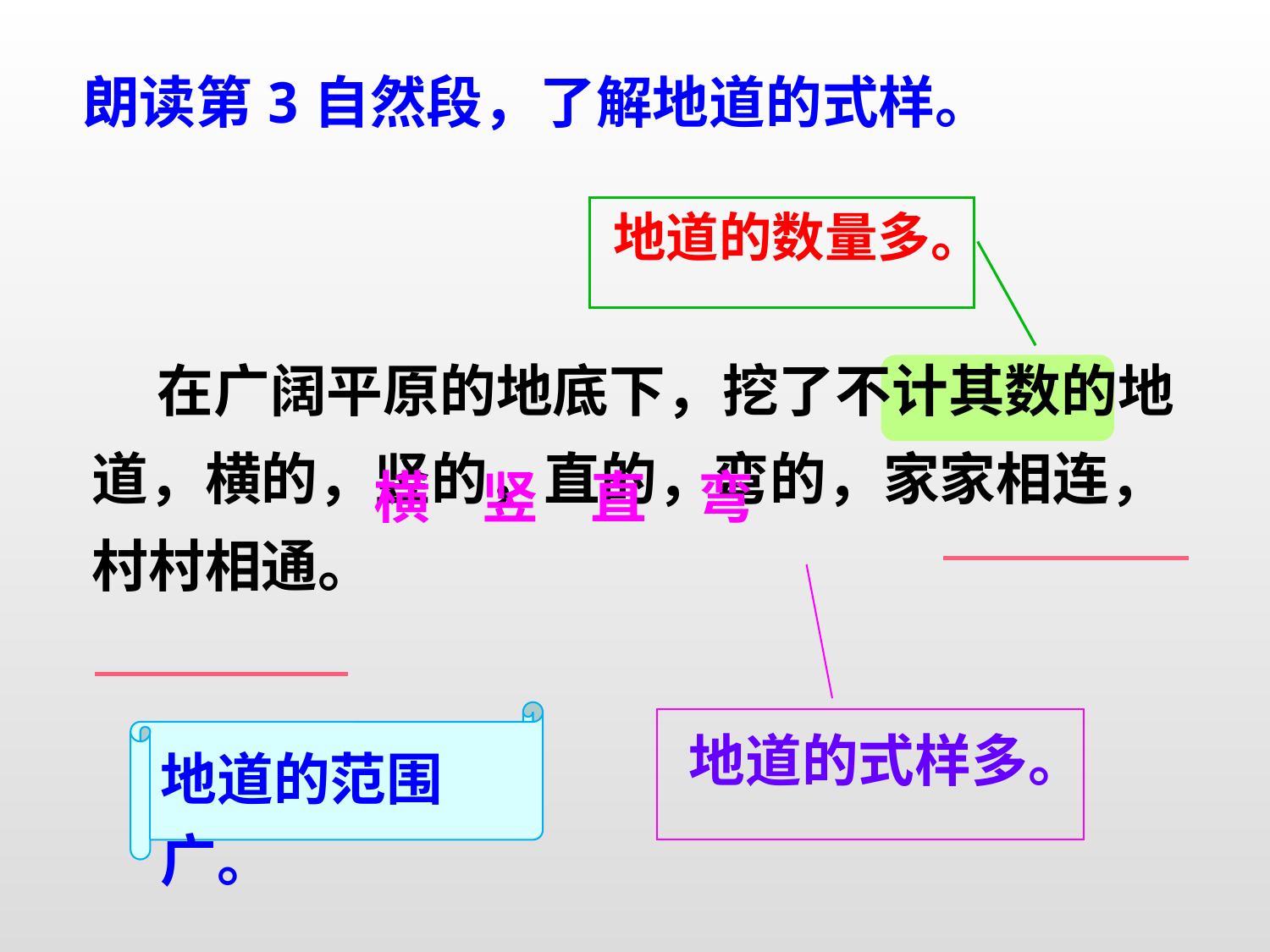

朗读第3自然段，了解地道的式样。

地道的数量多。
    在广阔平原的地底下，挖了不计其数的地道，横的，竖的，直的，弯的，家家相连，村村相通。

横    竖    直    弯

地道的范围广。

地道的式样多。